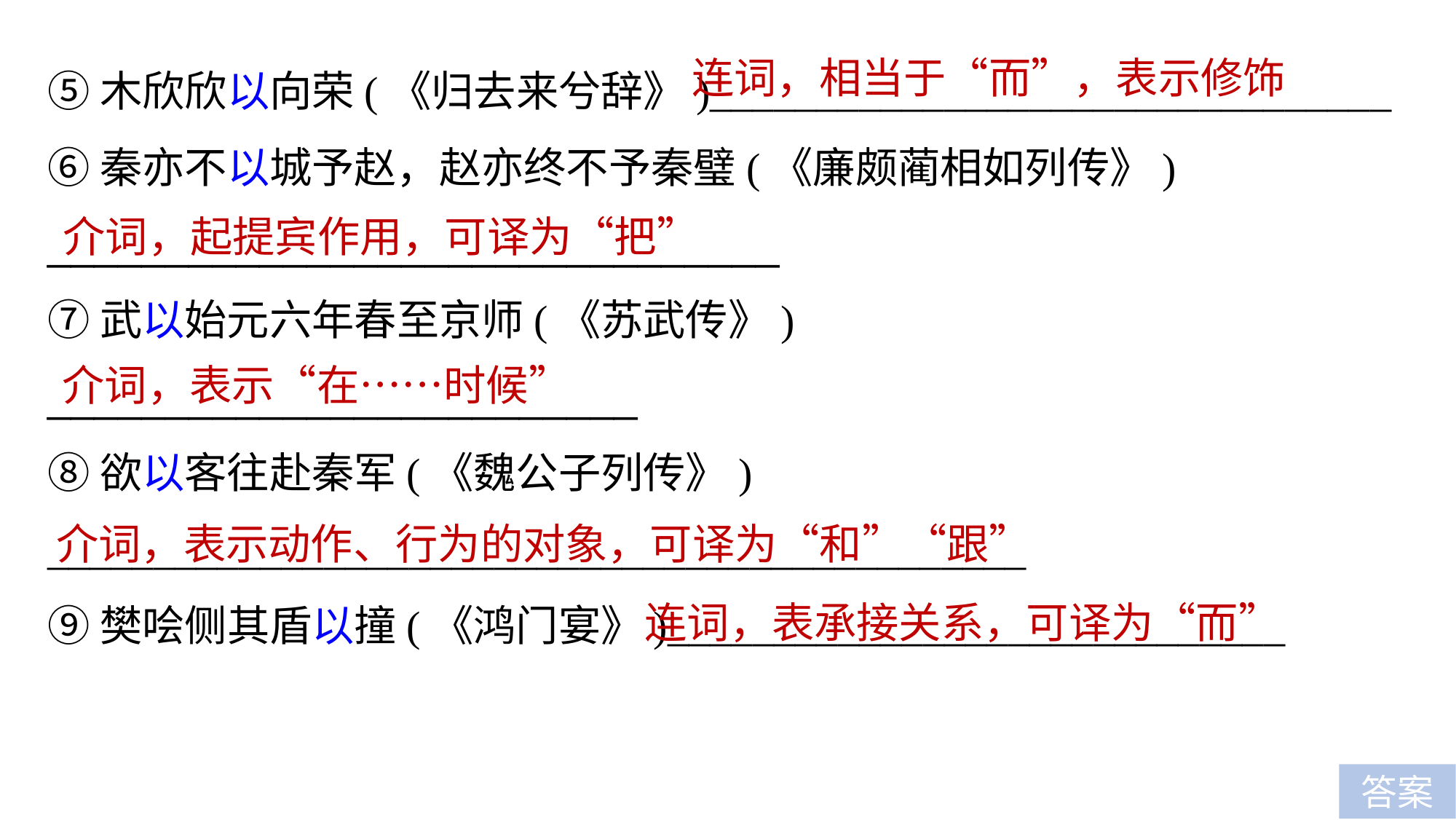

⑤木欣欣以向荣(《归去来兮辞》)________________________________
⑥秦亦不以城予赵，赵亦终不予秦璧(《廉颇蔺相如列传》)
_______________________________
⑦武以始元六年春至京师(《苏武传》)
_________________________
⑧欲以客往赴秦军(《魏公子列传》)
______________________________________________
⑨樊哙侧其盾以撞(《鸿门宴》)_____________________________
连词，相当于“而”，表示修饰
介词，起提宾作用，可译为“把”
介词，表示“在……时候”
介词，表示动作、行为的对象，可译为“和”“跟”
连词，表承接关系，可译为“而”
答案